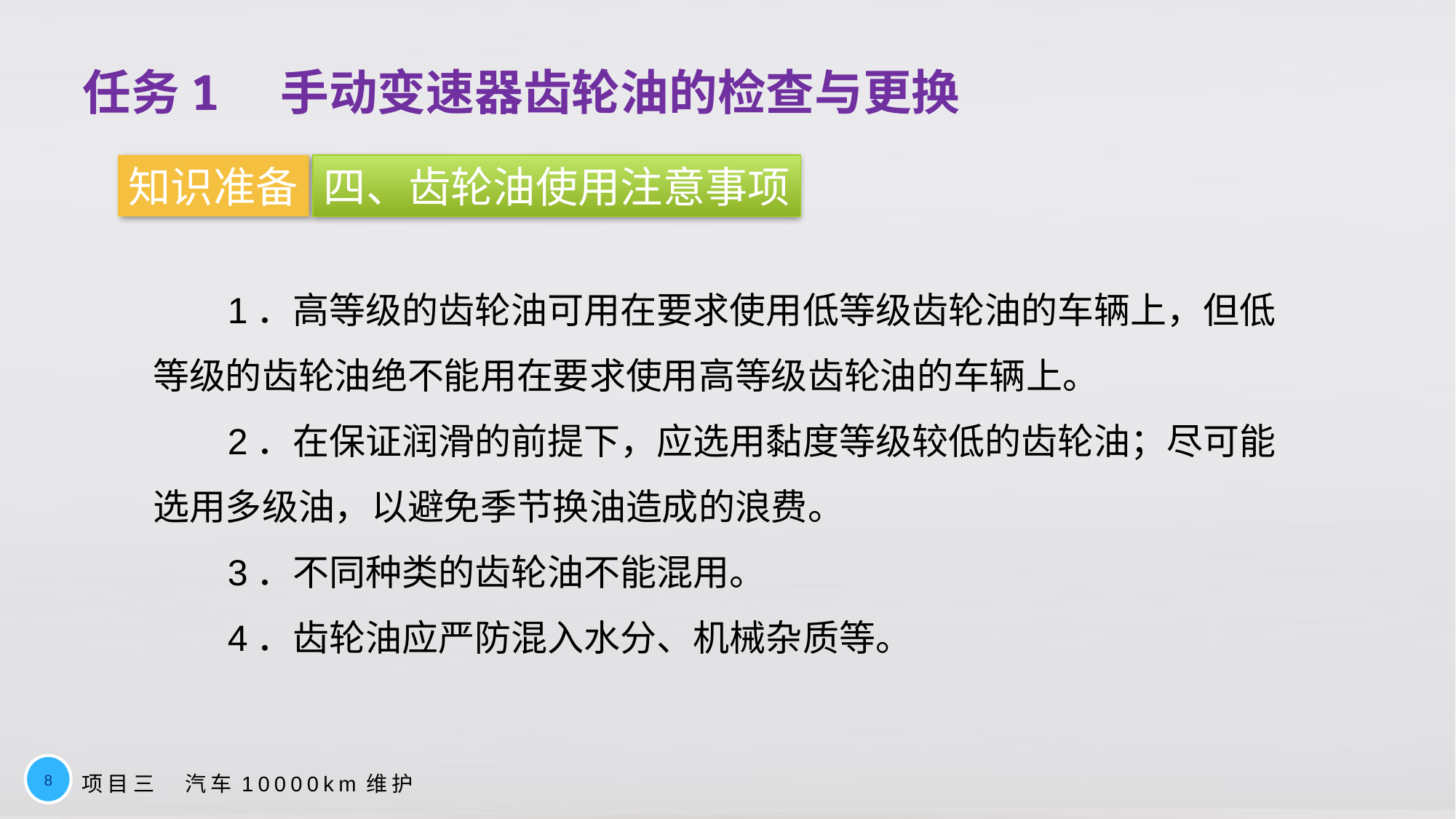

任务1　手动变速器齿轮油的检查与更换
知识准备
四、齿轮油使用注意事项
1．高等级的齿轮油可用在要求使用低等级齿轮油的车辆上，但低等级的齿轮油绝不能用在要求使用高等级齿轮油的车辆上。
2．在保证润滑的前提下，应选用黏度等级较低的齿轮油；尽可能选用多级油，以避免季节换油造成的浪费。
3．不同种类的齿轮油不能混用。
4．齿轮油应严防混入水分、机械杂质等。
8